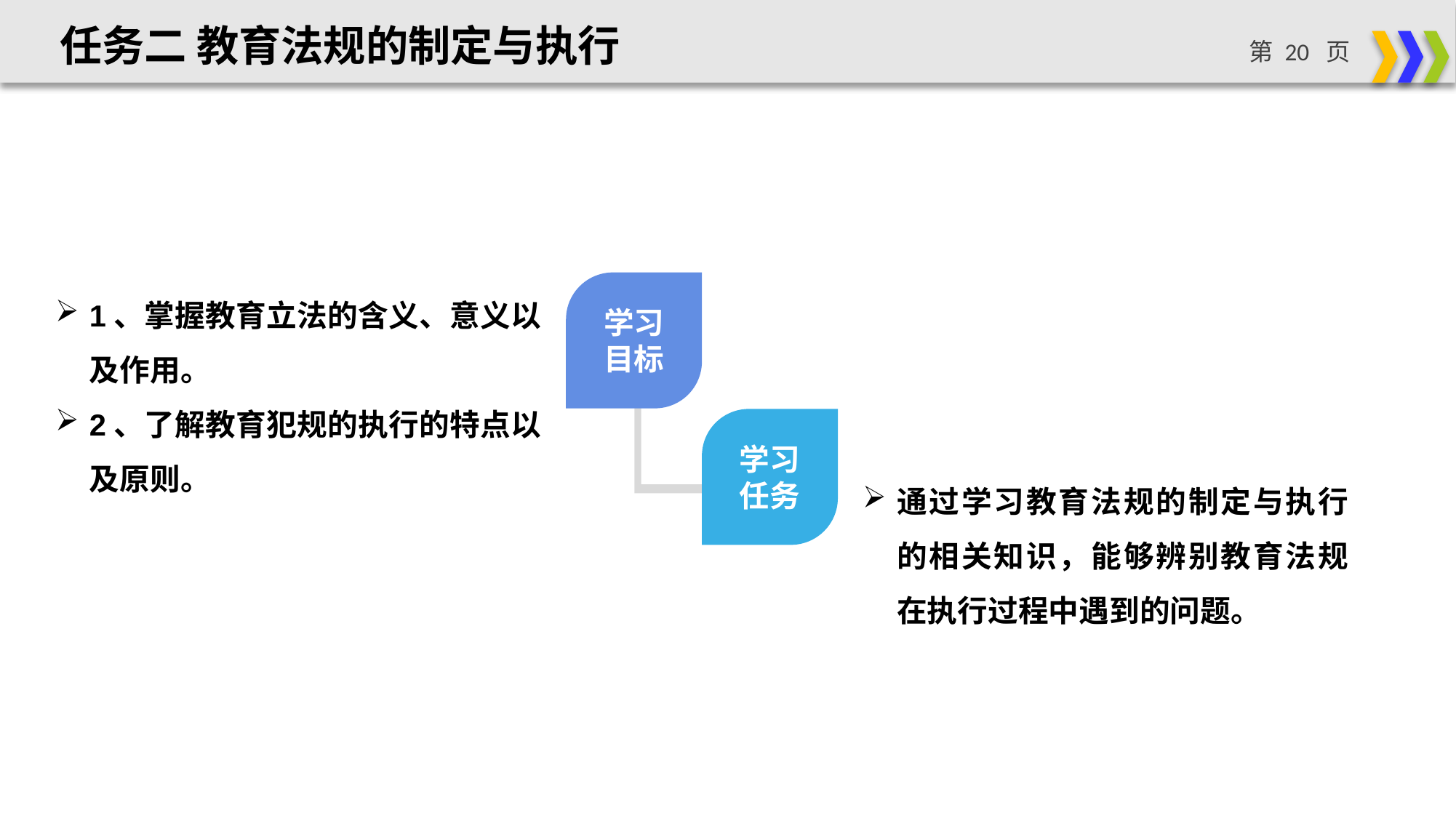

任务二 教育法规的制定与执行
1、掌握教育立法的含义、意义以及作用。
2、了解教育犯规的执行的特点以及原则。
学习
目标
通过学习教育法规的制定与执行的相关知识，能够辨别教育法规在执行过程中遇到的问题。

学习
任务